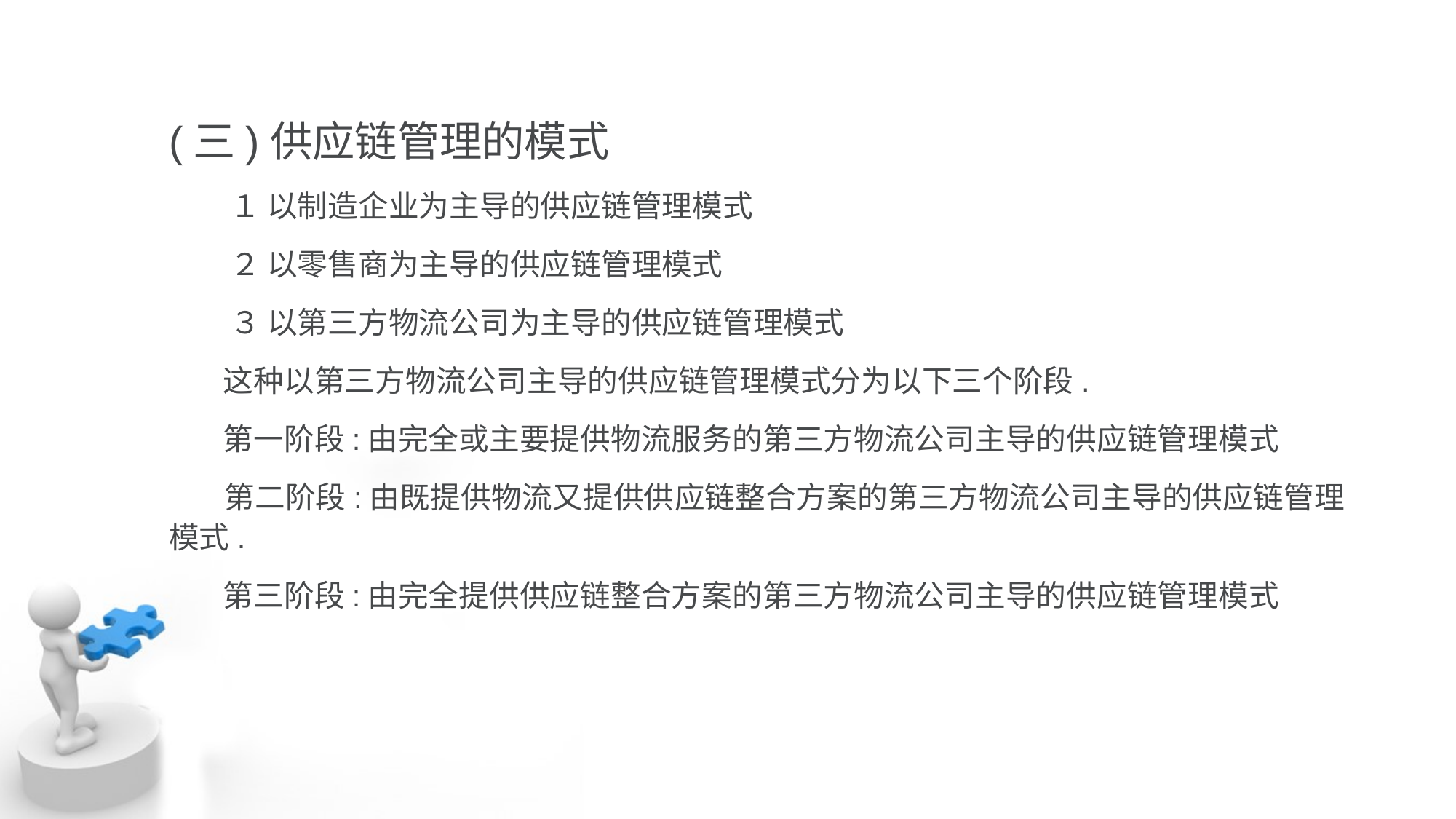

(三)供应链管理的模式
        １ 以制造企业为主导的供应链管理模式
        ２ 以零售商为主导的供应链管理模式
        ３ 以第三方物流公司为主导的供应链管理模式
       这种以第三方物流公司主导的供应链管理模式分为以下三个阶段.
       第一阶段:由完全或主要提供物流服务的第三方物流公司主导的供应链管理模式
       第二阶段:由既提供物流又提供供应链整合方案的第三方物流公司主导的供应链管理 模式.
       第三阶段:由完全提供供应链整合方案的第三方物流公司主导的供应链管理模式